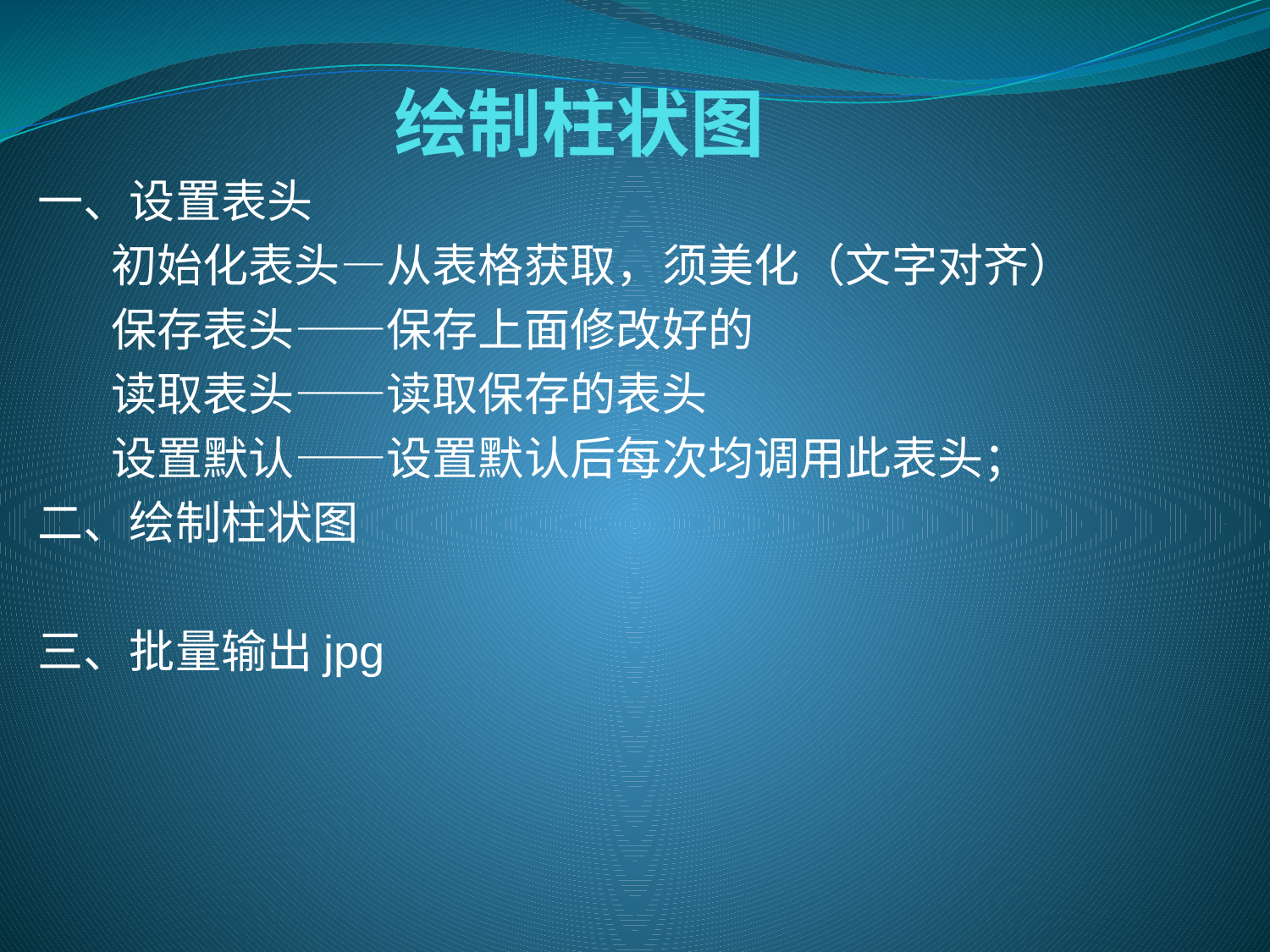

# 绘制柱状图
一、设置表头
      初始化表头—从表格获取，须美化（文字对齐）
      保存表头——保存上面修改好的
      读取表头——读取保存的表头
      设置默认——设置默认后每次均调用此表头；
二、绘制柱状图

三、批量输出jpg